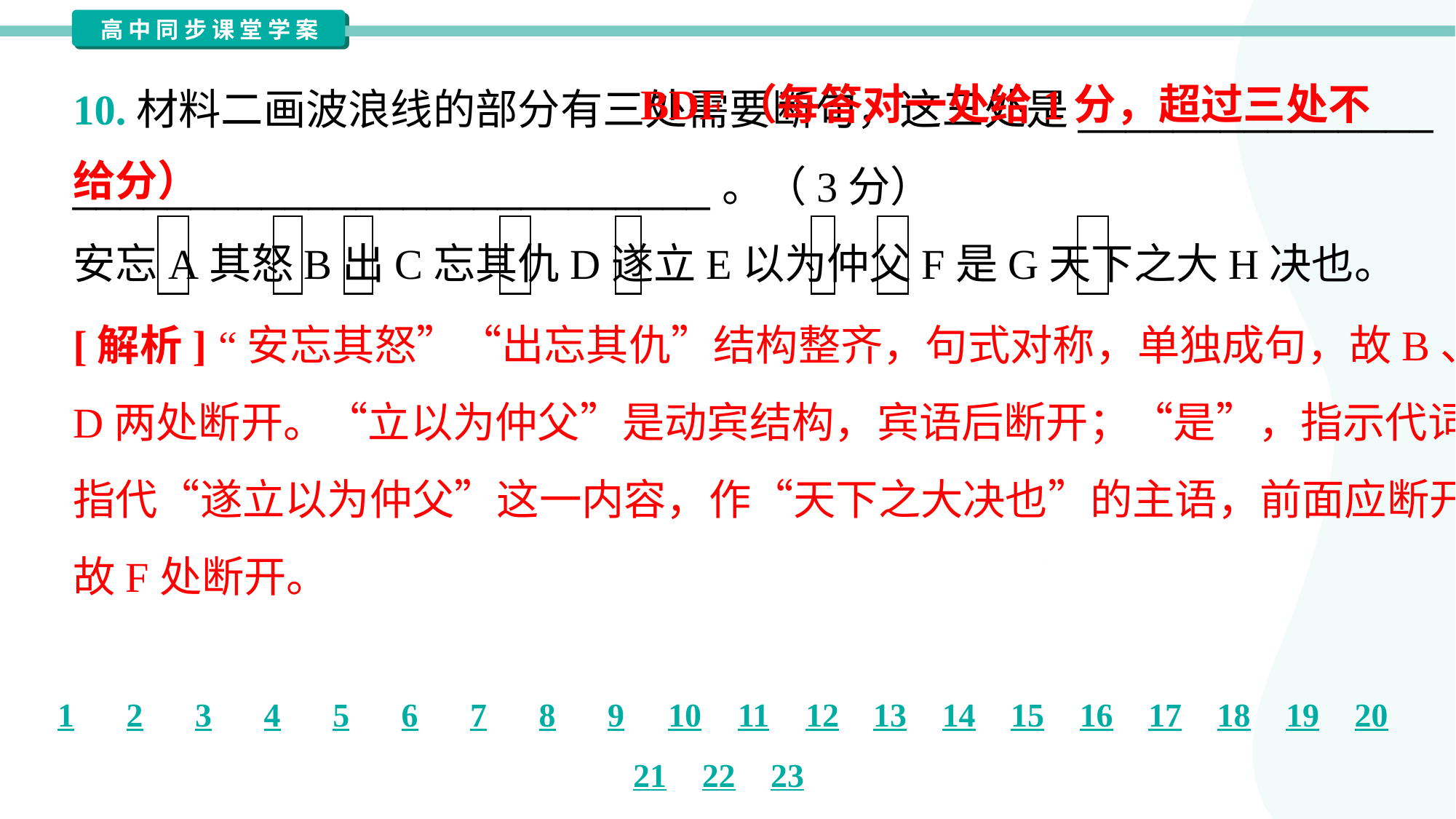

BDF（每答对一处给1分，超过三处不给分）
10.材料二画波浪线的部分有三处需要断句，这三处是_______________
___________________________。（3分）
安忘A其怒B出C忘其仇D遂立E以为仲父F是G天下之大H决也。

[解析] “安忘其怒”“出忘其仇”结构整齐，句式对称，单独成句，故B、
D两处断开。“立以为仲父”是动宾结构，宾语后断开；“是”，指示代词，
指代“遂立以为仲父”这一内容，作“天下之大决也”的主语，前面应断开，
故F处断开。